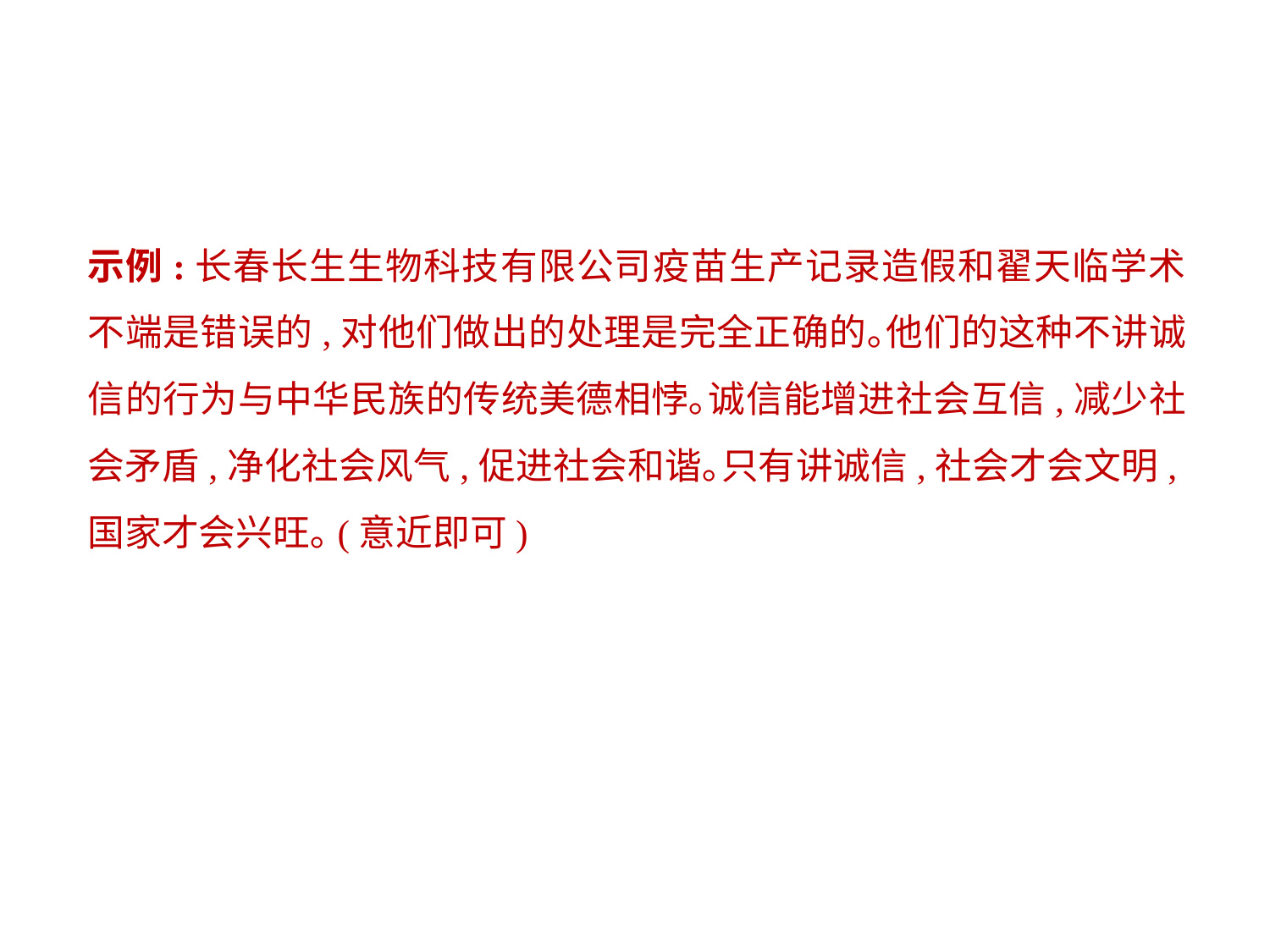

示例:长春长生生物科技有限公司疫苗生产记录造假和翟天临学术不端是错误的,对他们做出的处理是完全正确的｡他们的这种不讲诚信的行为与中华民族的传统美德相悖｡诚信能增进社会互信,减少社会矛盾,净化社会风气,促进社会和谐｡只有讲诚信,社会才会文明,国家才会兴旺｡(意近即可)